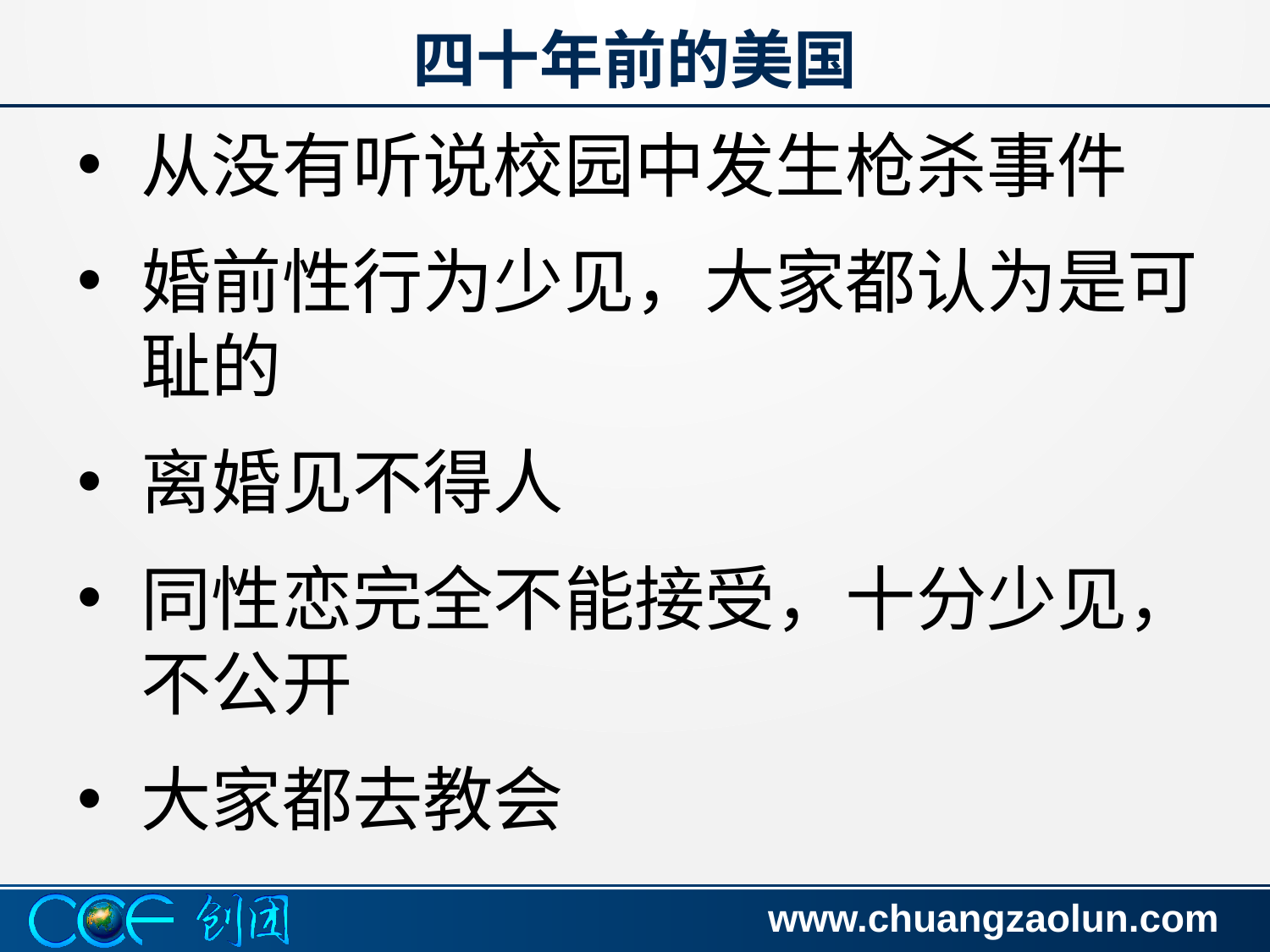

# 四十年前的美国

从没有听说校园中发生枪杀事件

婚前性行为少见，大家都认为是可耻的

离婚见不得人

同性恋完全不能接受，十分少见，不公开

大家都去教会